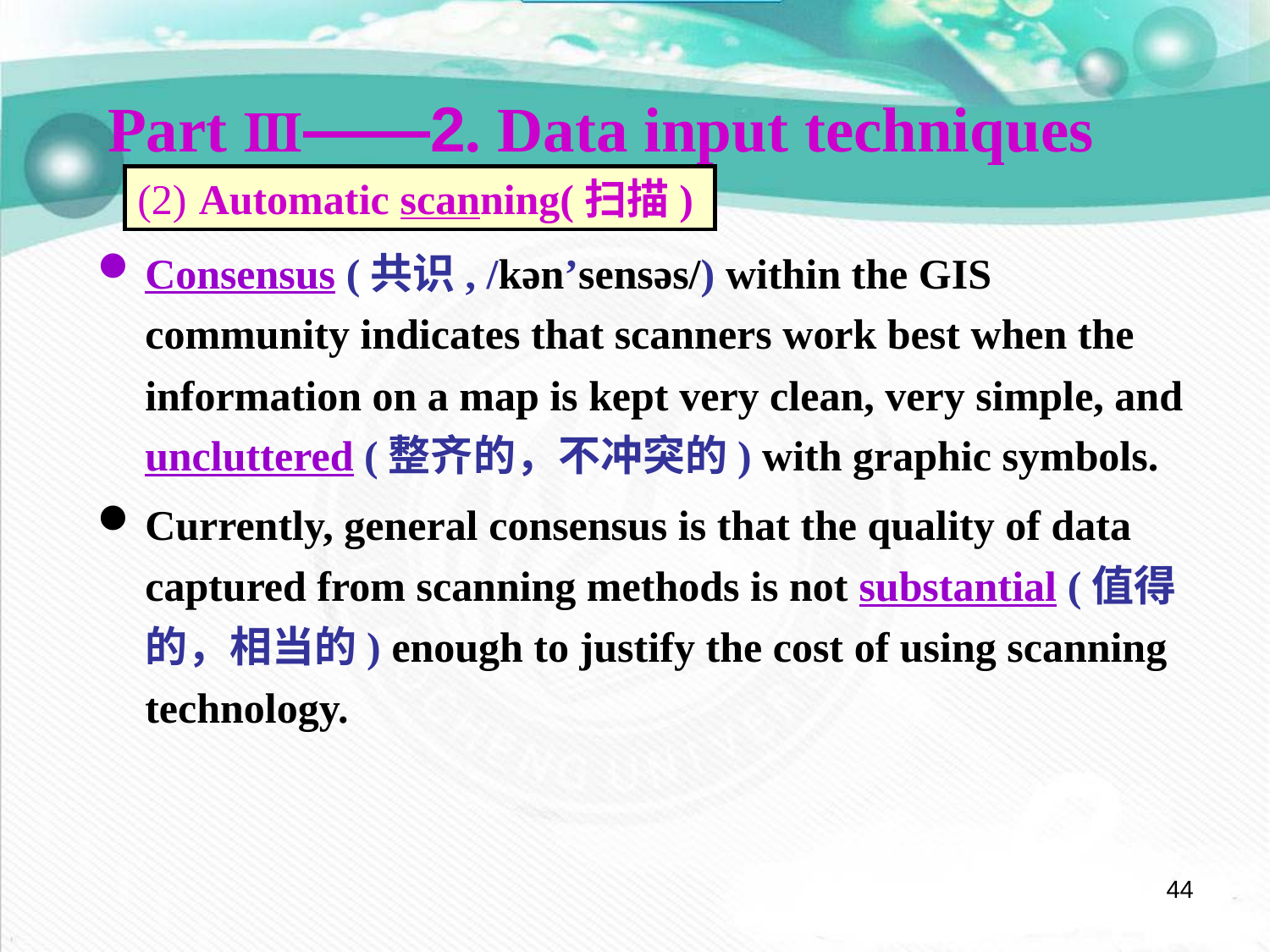

Part Ⅲ——2. Data input techniques
(2) Automatic scanning(扫描)
Consensus (共识, /kən’sensəs/) within the GIS community indicates that scanners work best when the information on a map is kept very clean, very simple, and uncluttered (整齐的，不冲突的) with graphic symbols.
Currently, general consensus is that the quality of data captured from scanning methods is not substantial (值得的，相当的) enough to justify the cost of using scanning technology.
44